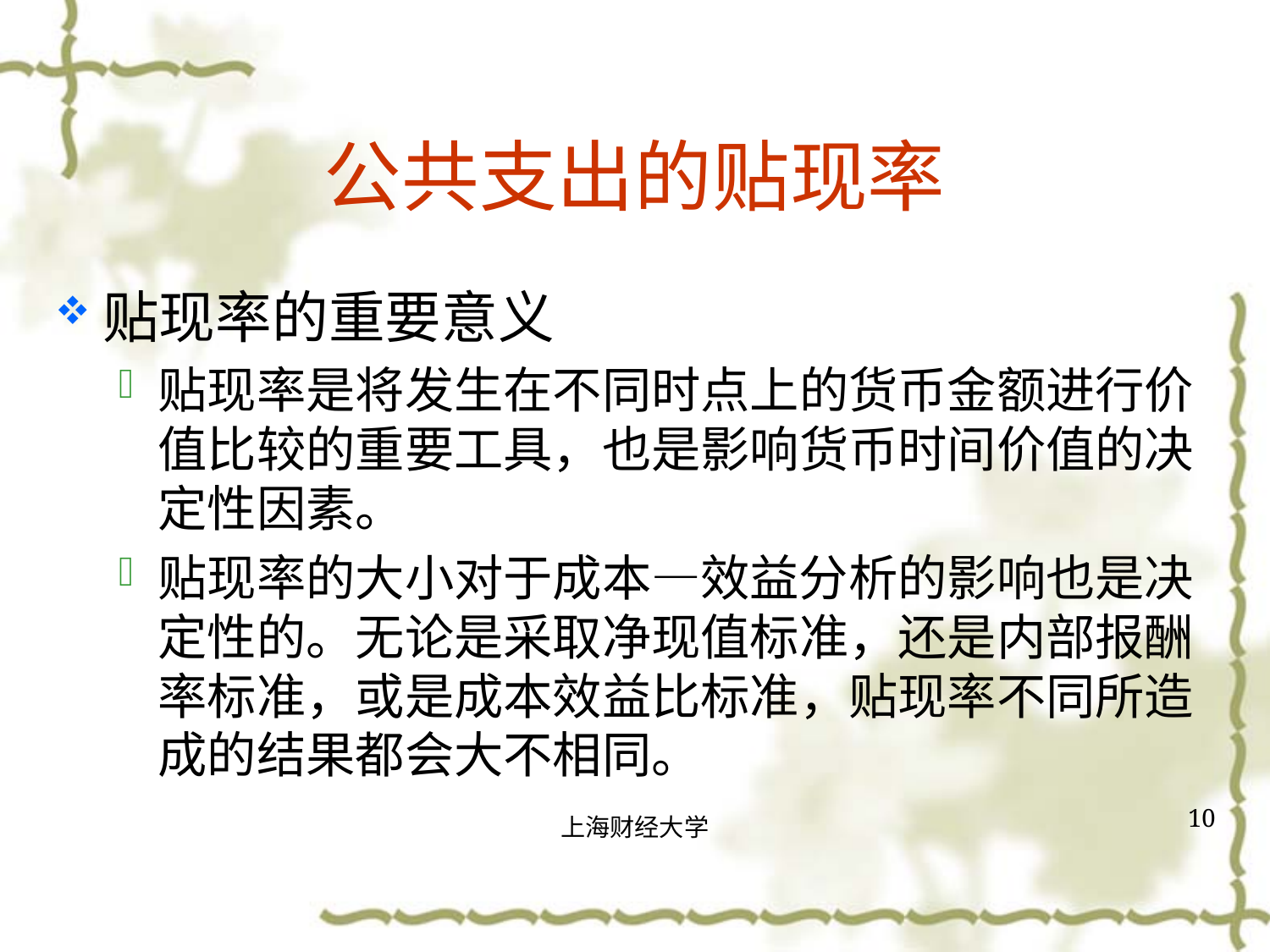

# 公共支出的贴现率
贴现率的重要意义
贴现率是将发生在不同时点上的货币金额进行价值比较的重要工具，也是影响货币时间价值的决定性因素。
贴现率的大小对于成本—效益分析的影响也是决定性的。无论是采取净现值标准，还是内部报酬率标准，或是成本效益比标准，贴现率不同所造成的结果都会大不相同。
10
上海财经大学